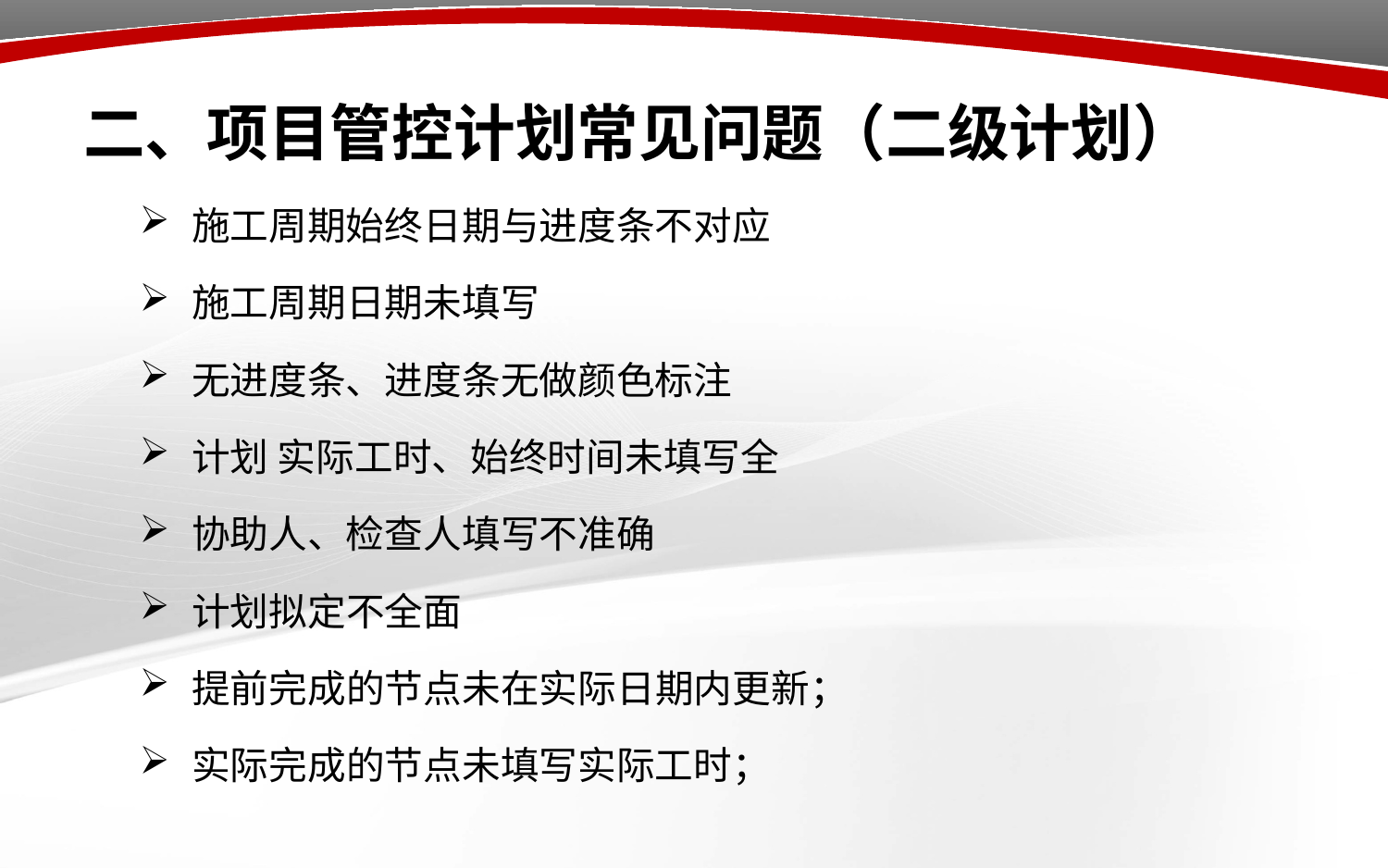

# 二、项目管控计划常见问题（二级计划）
施工周期始终日期与进度条不对应
施工周期日期未填写
无进度条、进度条无做颜色标注
计划 实际工时、始终时间未填写全
协助人、检查人填写不准确
计划拟定不全面
提前完成的节点未在实际日期内更新；
实际完成的节点未填写实际工时；